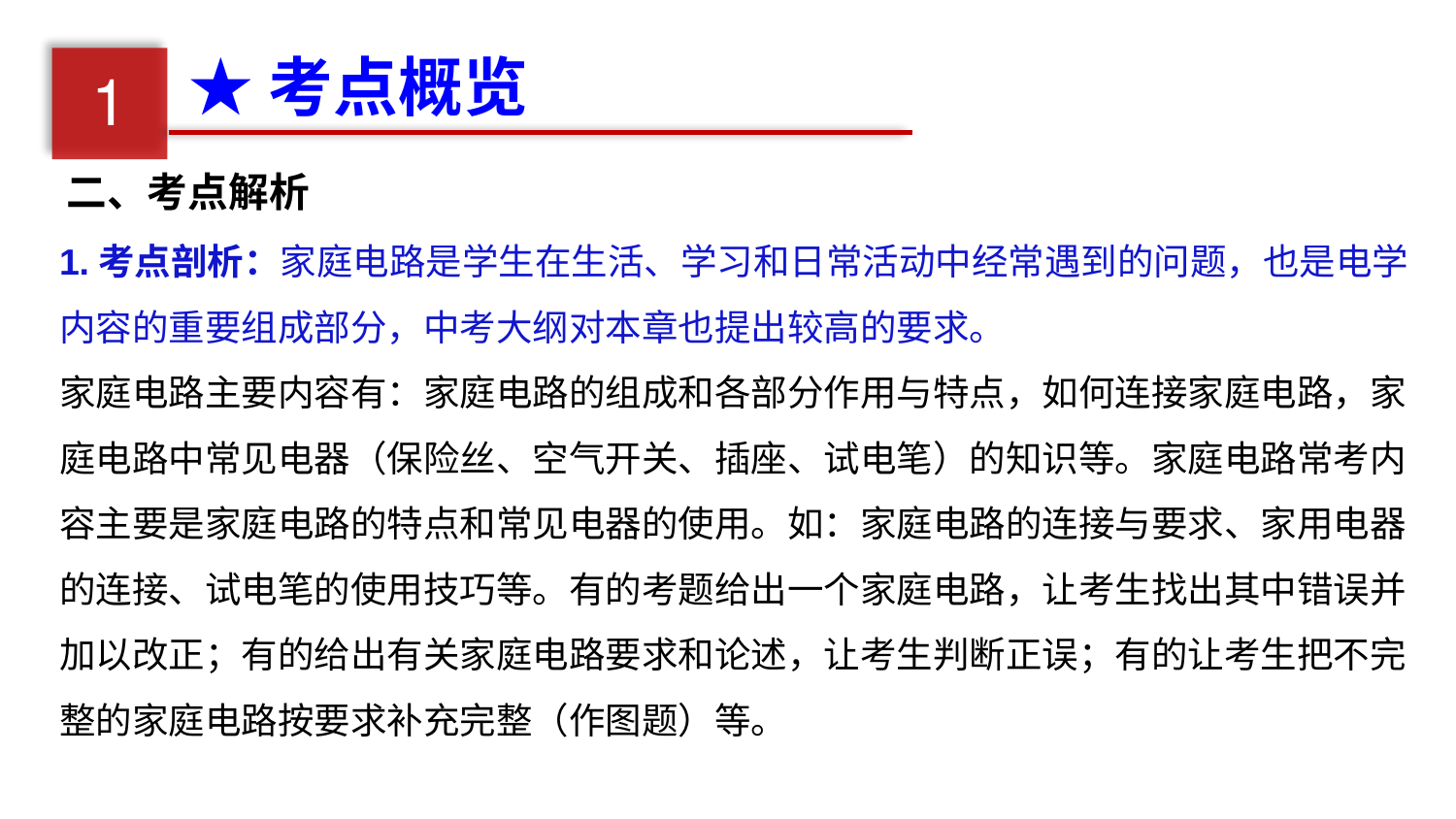

★考点概览

1
二、考点解析
1.考点剖析：家庭电路是学生在生活、学习和日常活动中经常遇到的问题，也是电学内容的重要组成部分，中考大纲对本章也提出较高的要求。
家庭电路主要内容有：家庭电路的组成和各部分作用与特点，如何连接家庭电路，家庭电路中常见电器（保险丝、空气开关、插座、试电笔）的知识等。家庭电路常考内容主要是家庭电路的特点和常见电器的使用。如：家庭电路的连接与要求、家用电器的连接、试电笔的使用技巧等。有的考题给出一个家庭电路，让考生找出其中错误并加以改正；有的给出有关家庭电路要求和论述，让考生判断正误；有的让考生把不完整的家庭电路按要求补充完整（作图题）等。